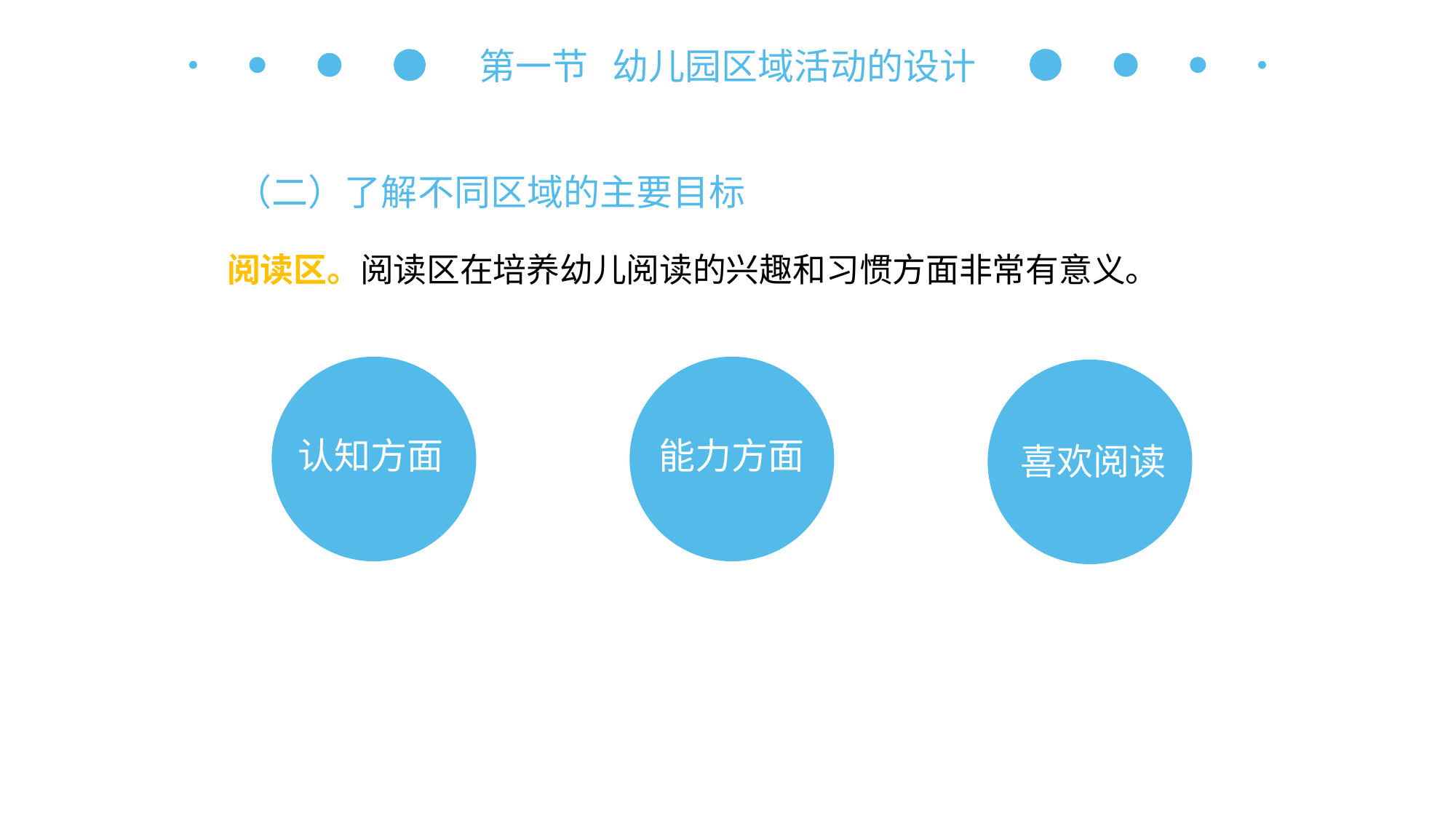

第一节   幼儿园区域活动的设计

（二）了解不同区域的主要目标
阅读区。阅读区在培养幼儿阅读的兴趣和习惯方面非常有意义。

认知方面
能力方面
喜欢阅读